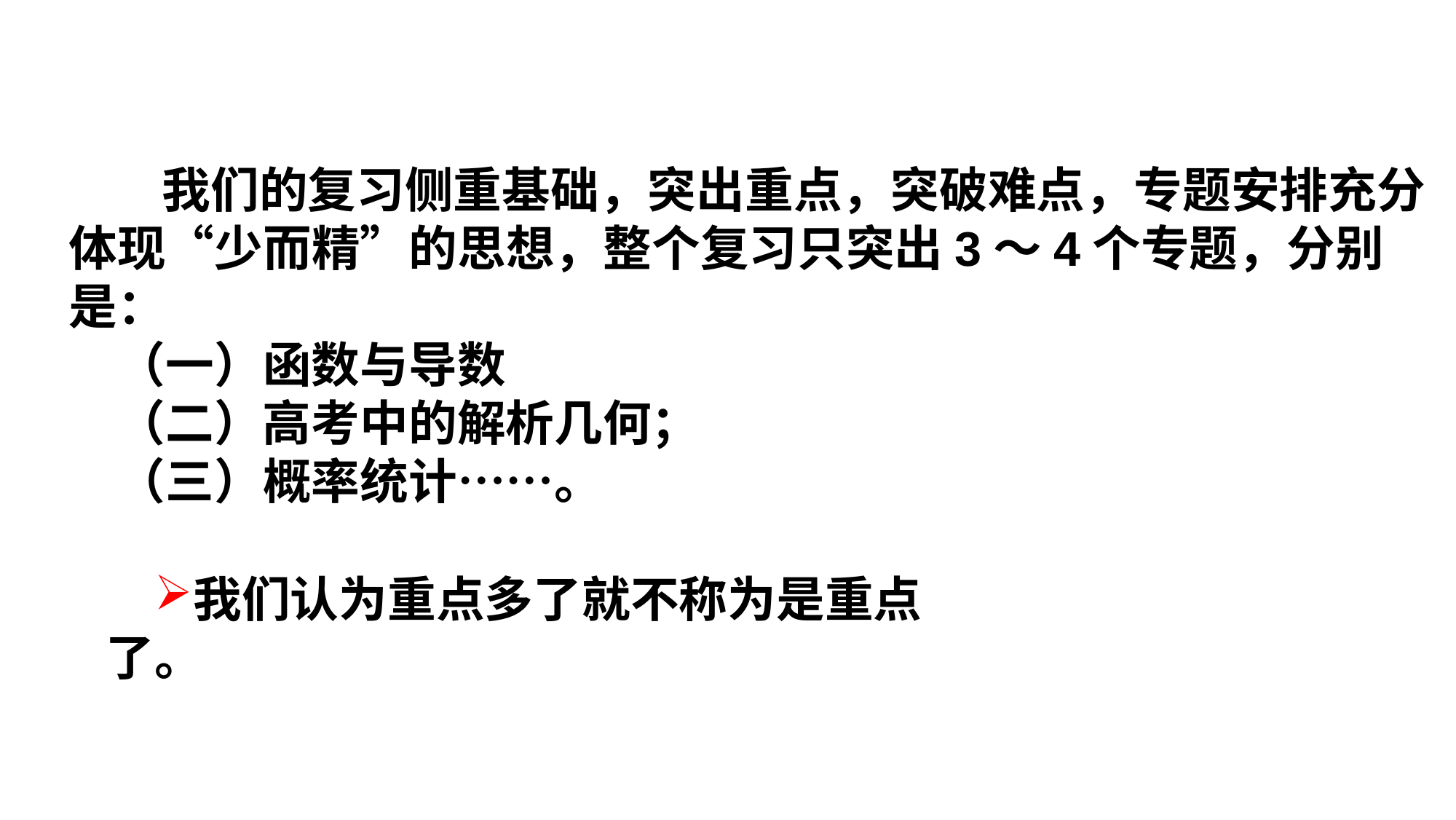

我们的复习侧重基础，突出重点，突破难点，专题安排充分体现“少而精”的思想，整个复习只突出3～4个专题，分别是：
（一）函数与导数
（二）高考中的解析几何；
（三）概率统计……。
我们认为重点多了就不称为是重点了。